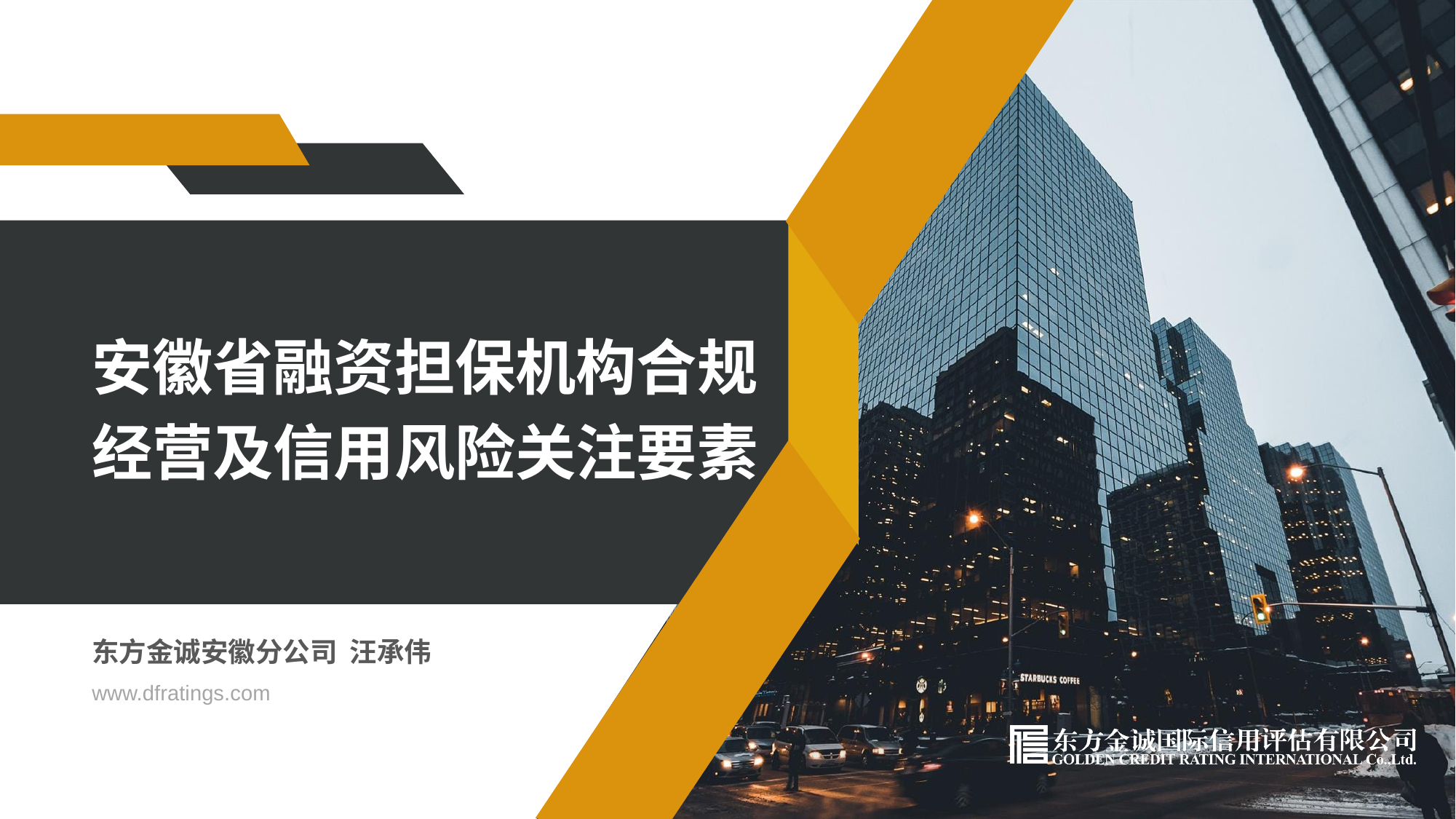

安徽省融资担保机构合规
经营及信用风险关注要素
东方金诚安徽分公司  汪承伟
www.dfratings.com